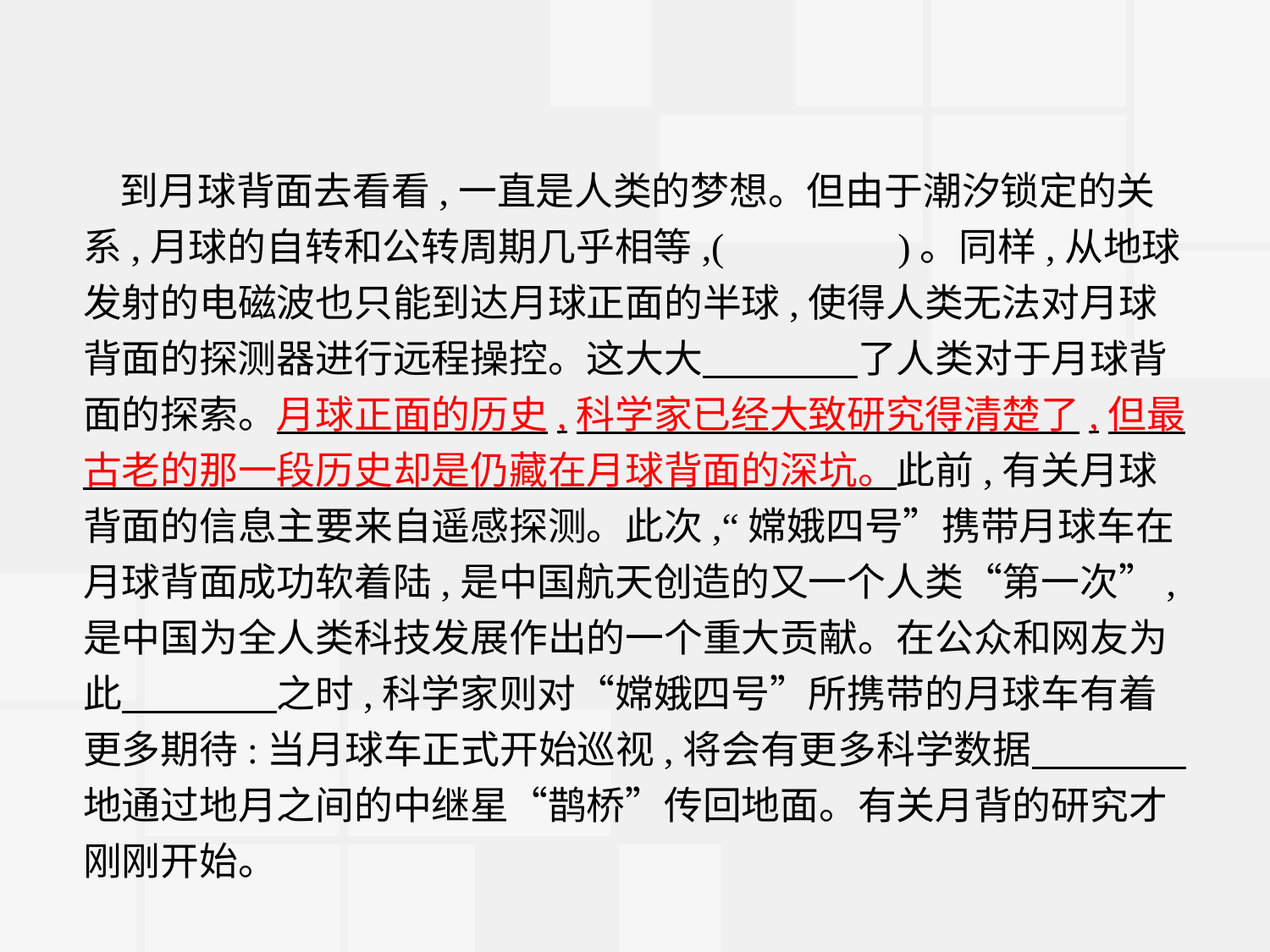

到月球背面去看看,一直是人类的梦想。但由于潮汐锁定的关系,月球的自转和公转周期几乎相等,(　　　　)。同样,从地球发射的电磁波也只能到达月球正面的半球,使得人类无法对月球背面的探测器进行远程操控。这大大　　　　了人类对于月球背面的探索。月球正面的历史,科学家已经大致研究得清楚了,但最古老的那一段历史却是仍藏在月球背面的深坑。此前,有关月球背面的信息主要来自遥感探测。此次,“嫦娥四号”携带月球车在月球背面成功软着陆,是中国航天创造的又一个人类“第一次”,是中国为全人类科技发展作出的一个重大贡献。在公众和网友为此　　　　之时,科学家则对“嫦娥四号”所携带的月球车有着更多期待:当月球车正式开始巡视,将会有更多科学数据　　　　地通过地月之间的中继星“鹊桥”传回地面。有关月背的研究才刚刚开始。